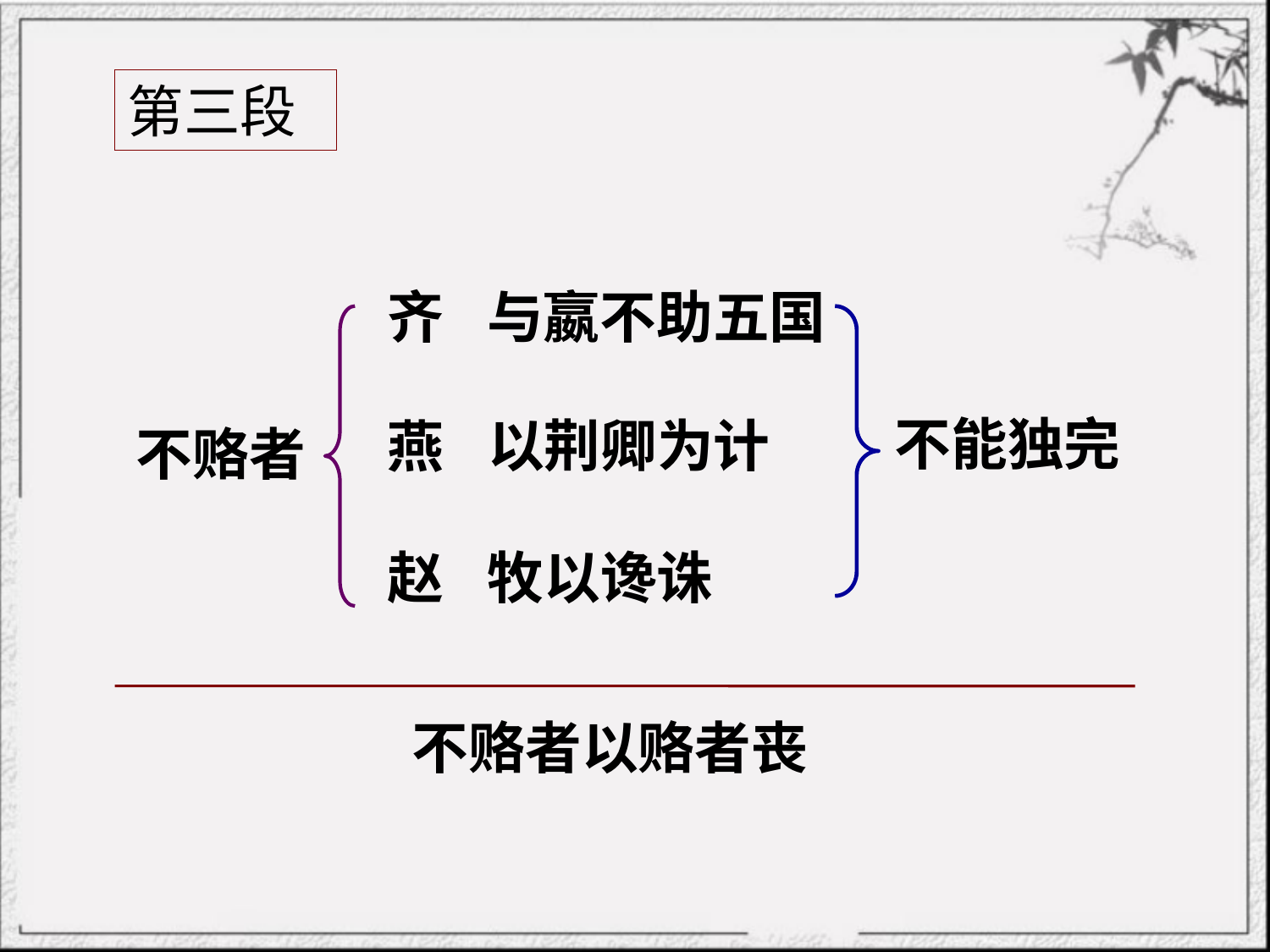

第三段
与嬴不助五国
齐

不能独完
以荆卿为计
燕
不赂者
牧以谗诛
赵

不赂者以赂者丧